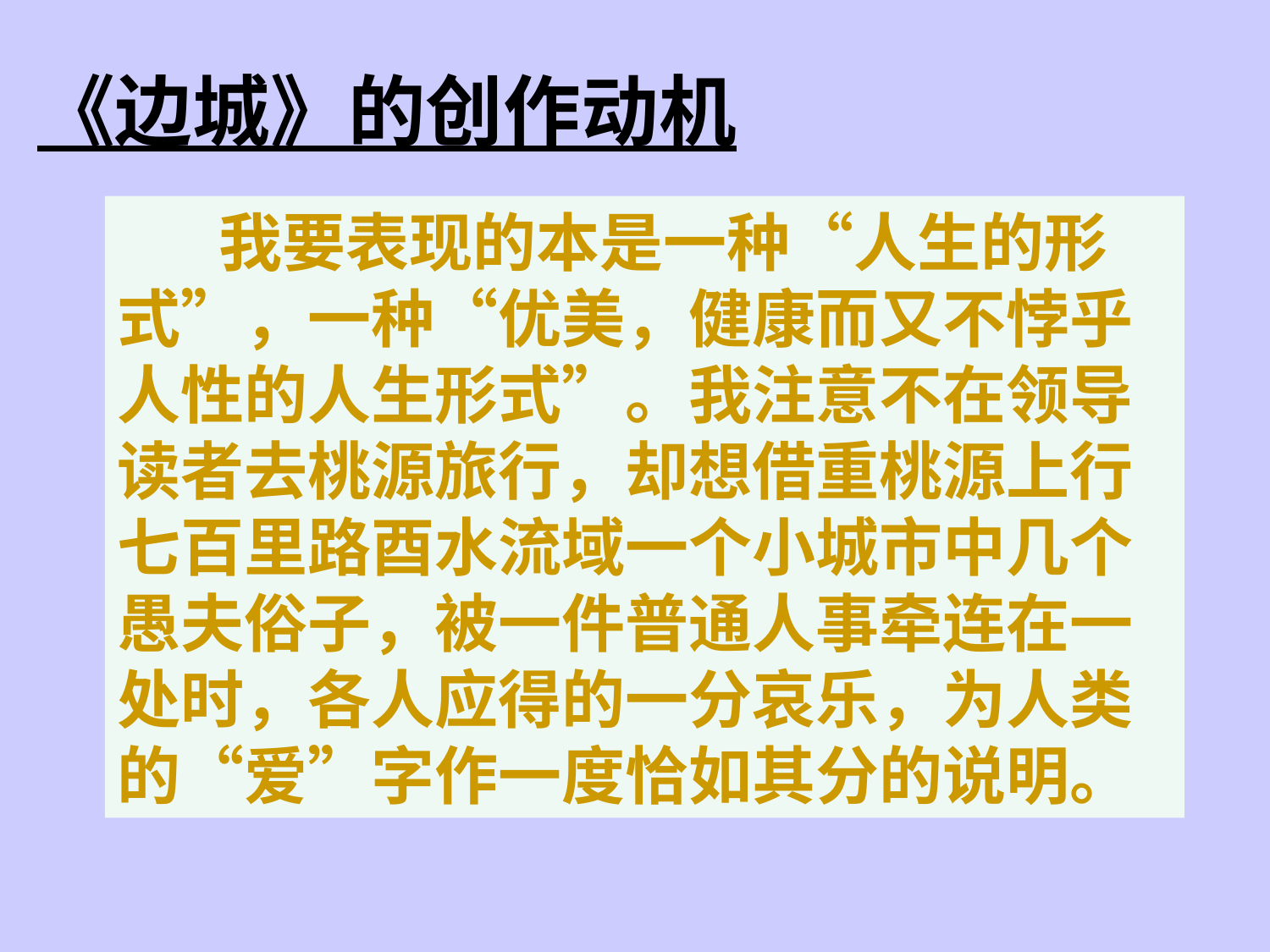

《边城》的创作动机
      我要表现的本是一种“人生的形式”，一种“优美，健康而又不悖乎人性的人生形式”。我注意不在领导读者去桃源旅行，却想借重桃源上行七百里路酉水流域一个小城市中几个愚夫俗子，被一件普通人事牵连在一处时，各人应得的一分哀乐，为人类的“爱”字作一度恰如其分的说明。